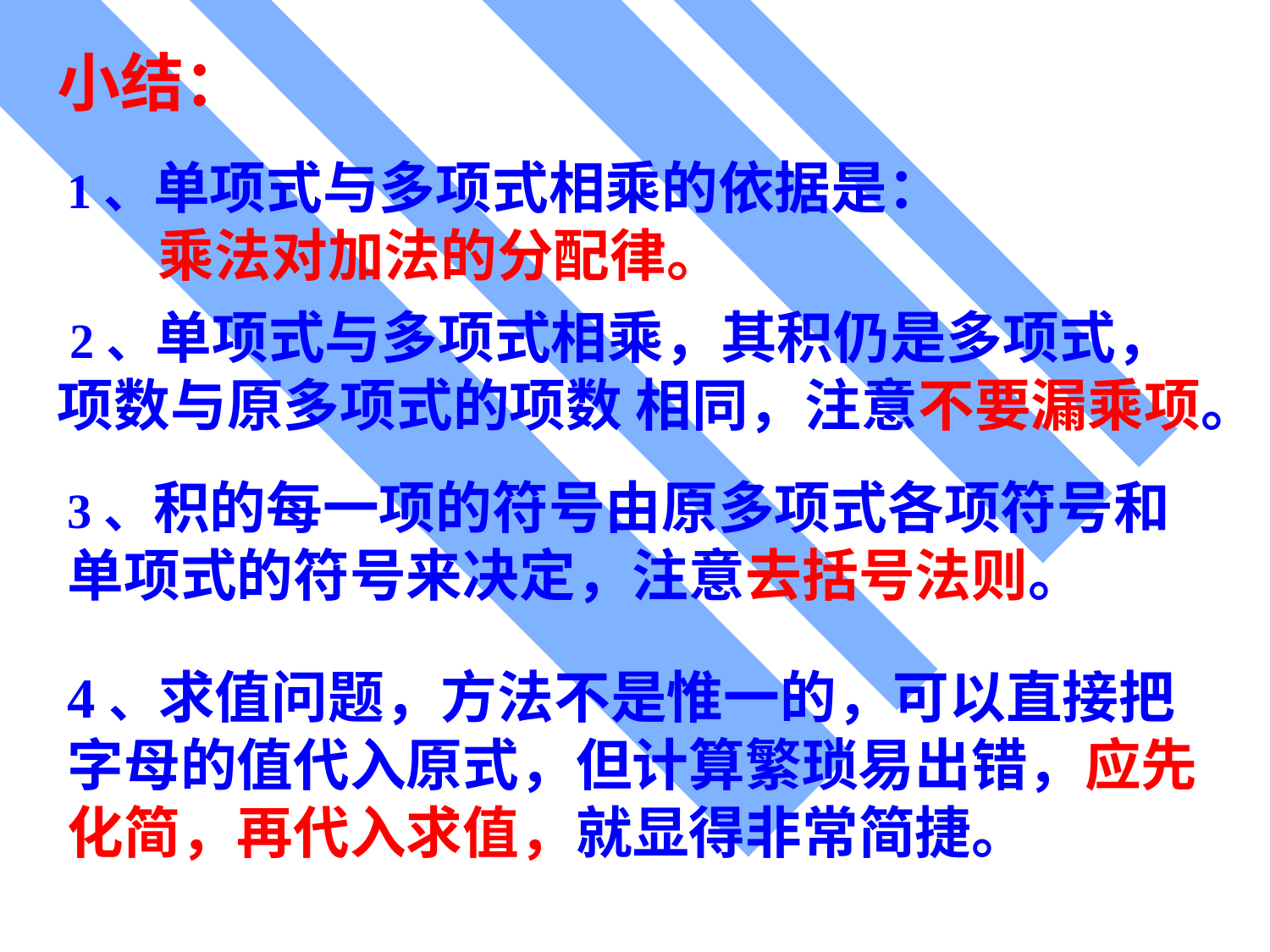

小结：

1、单项式与多项式相乘的依据是：
      乘法对加法的分配律。
 2、单项式与多项式相乘，其积仍是多项式，项数与原多项式的项数 相同，注意不要漏乘项。
3、积的每一项的符号由原多项式各项符号和单项式的符号来决定，注意去括号法则。
4、求值问题，方法不是惟一的，可以直接把字母的值代入原式，但计算繁琐易出错，应先化简，再代入求值，就显得非常简捷。